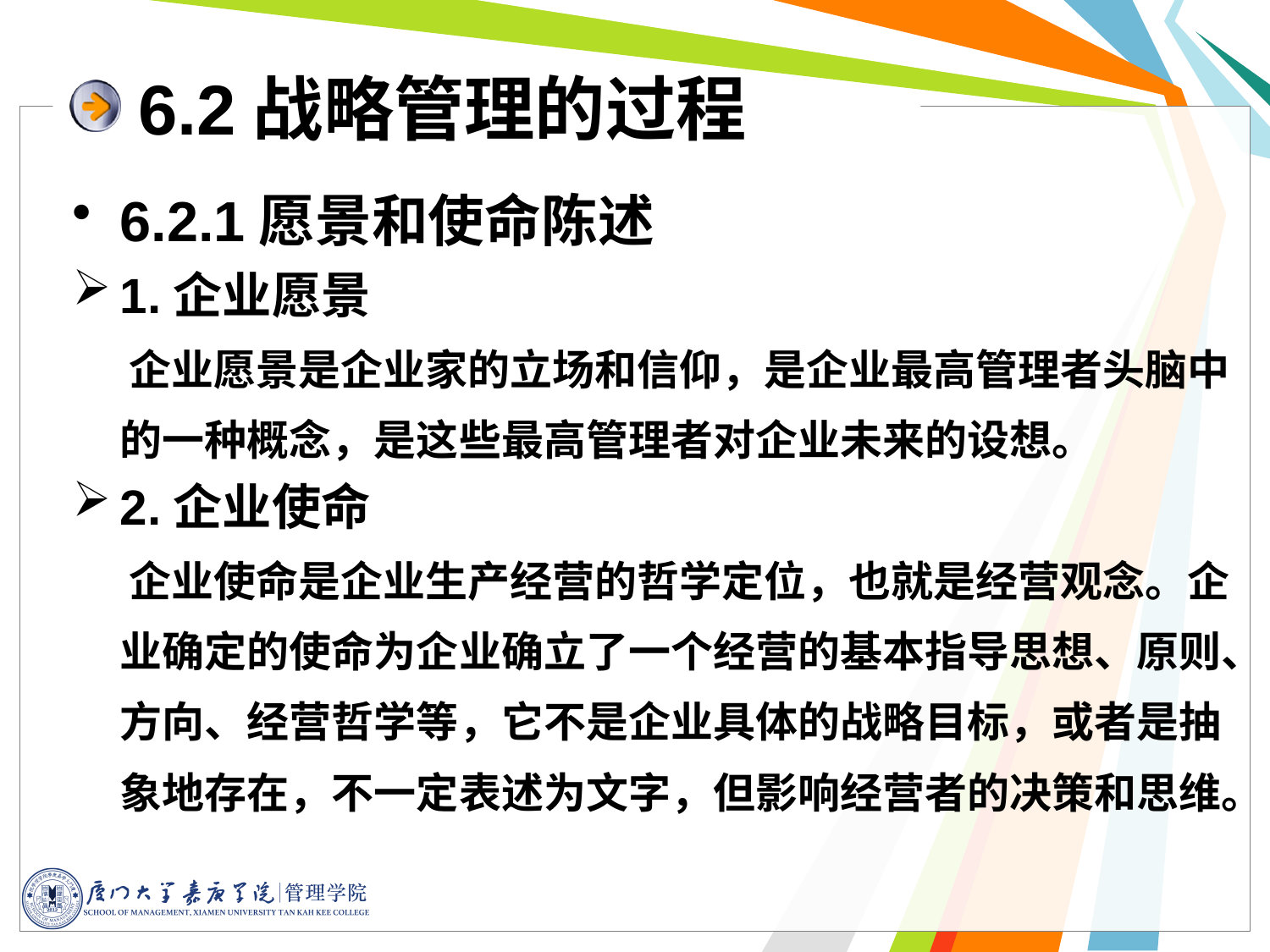

6.2战略管理的过程
6.2.1愿景和使命陈述
1.企业愿景
      企业愿景是企业家的立场和信仰，是企业最高管理者头脑中的一种概念，是这些最高管理者对企业未来的设想。
2.企业使命
      企业使命是企业生产经营的哲学定位，也就是经营观念。企业确定的使命为企业确立了一个经营的基本指导思想、原则、方向、经营哲学等，它不是企业具体的战略目标，或者是抽象地存在，不一定表述为文字，但影响经营者的决策和思维。